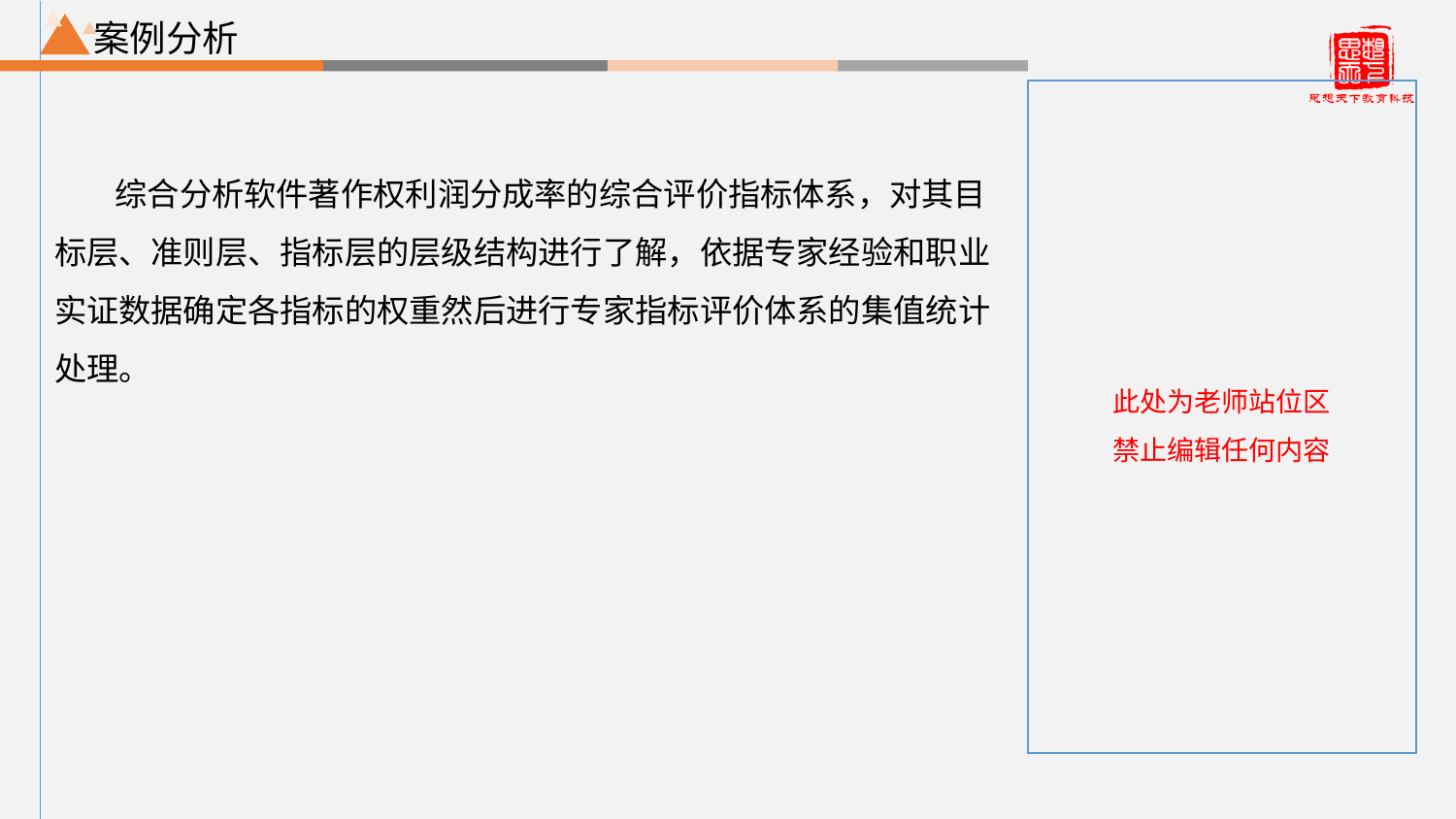

案例分析
综合分析软件著作权利润分成率的综合评价指标体系，对其目标层、准则层、指标层的层级结构进行了解，依据专家经验和职业实证数据确定各指标的权重然后进行专家指标评价体系的集值统计处理。
89